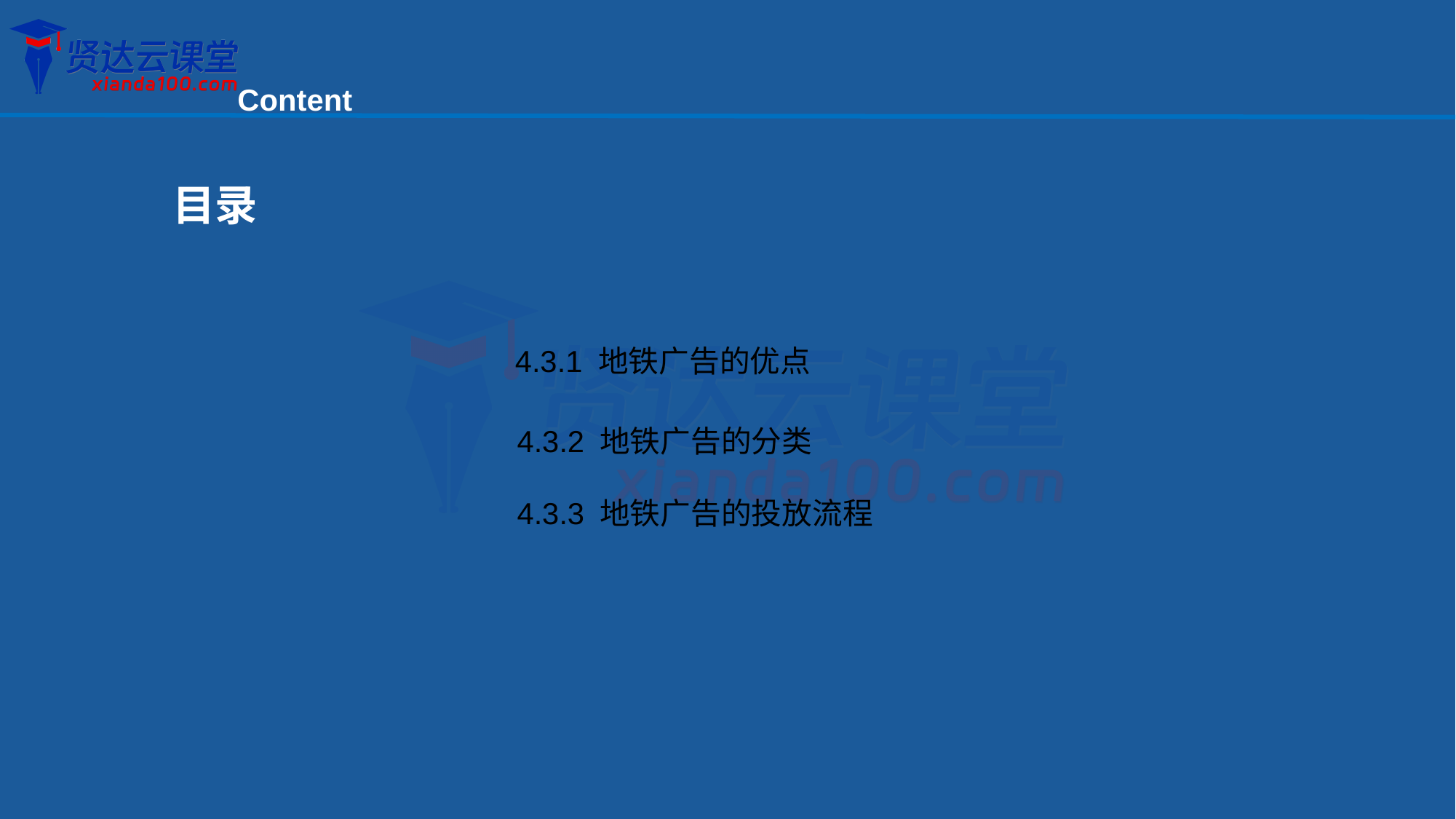

Content
目录
4.3.1 地铁广告的优点
4.3.2 地铁广告的分类
4.3.3 地铁广告的投放流程